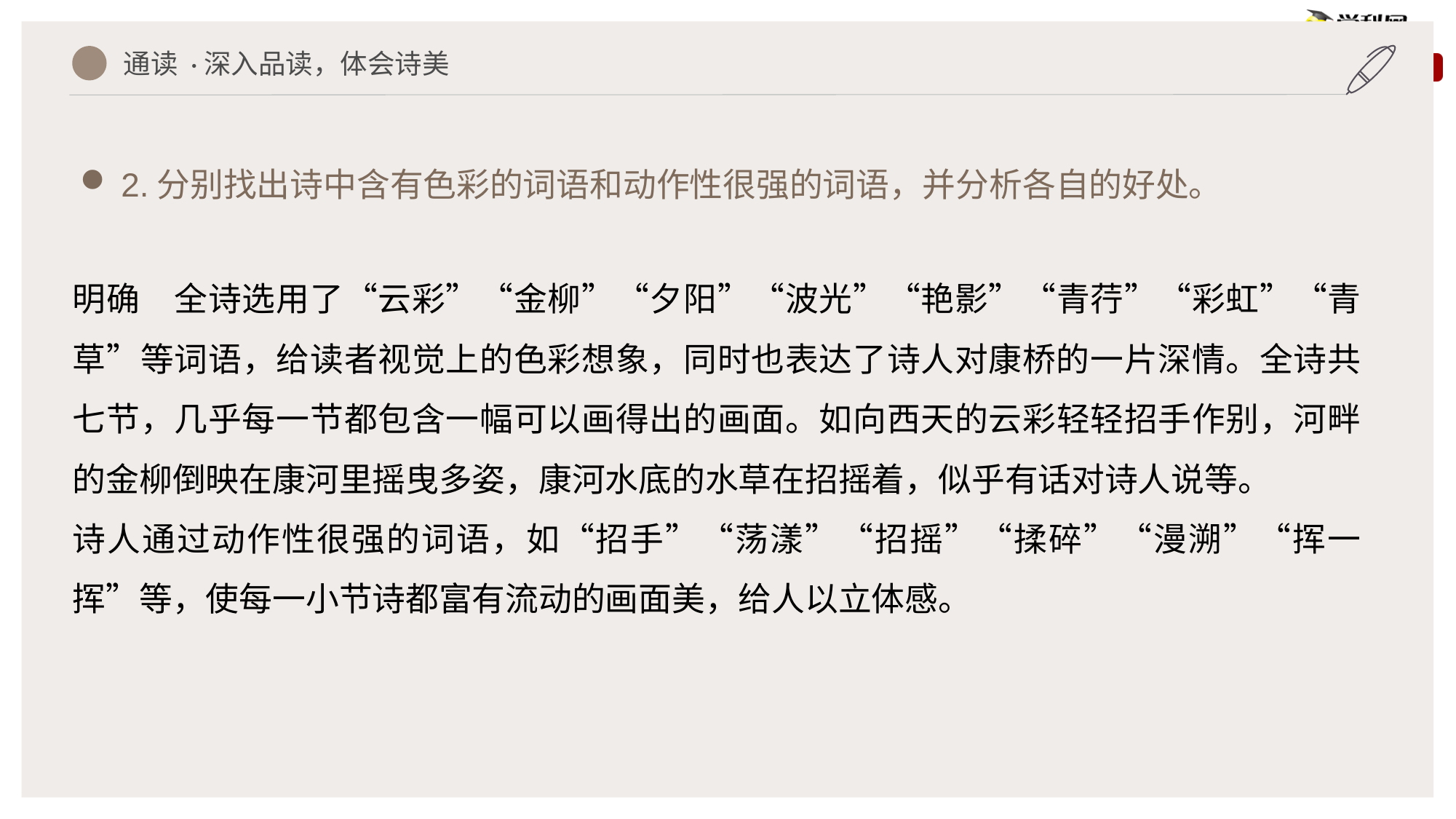

通读 ·深入品读，体会诗美

2.分别找出诗中含有色彩的词语和动作性很强的词语，并分析各自的好处。
明确　全诗选用了“云彩”“金柳”“夕阳”“波光”“艳影”“青荇”“彩虹”“青草”等词语，给读者视觉上的色彩想象，同时也表达了诗人对康桥的一片深情。全诗共七节，几乎每一节都包含一幅可以画得出的画面。如向西天的云彩轻轻招手作别，河畔的金柳倒映在康河里摇曳多姿，康河水底的水草在招摇着，似乎有话对诗人说等。
诗人通过动作性很强的词语，如“招手”“荡漾”“招摇”“揉碎”“漫溯”“挥一挥”等，使每一小节诗都富有流动的画面美，给人以立体感。